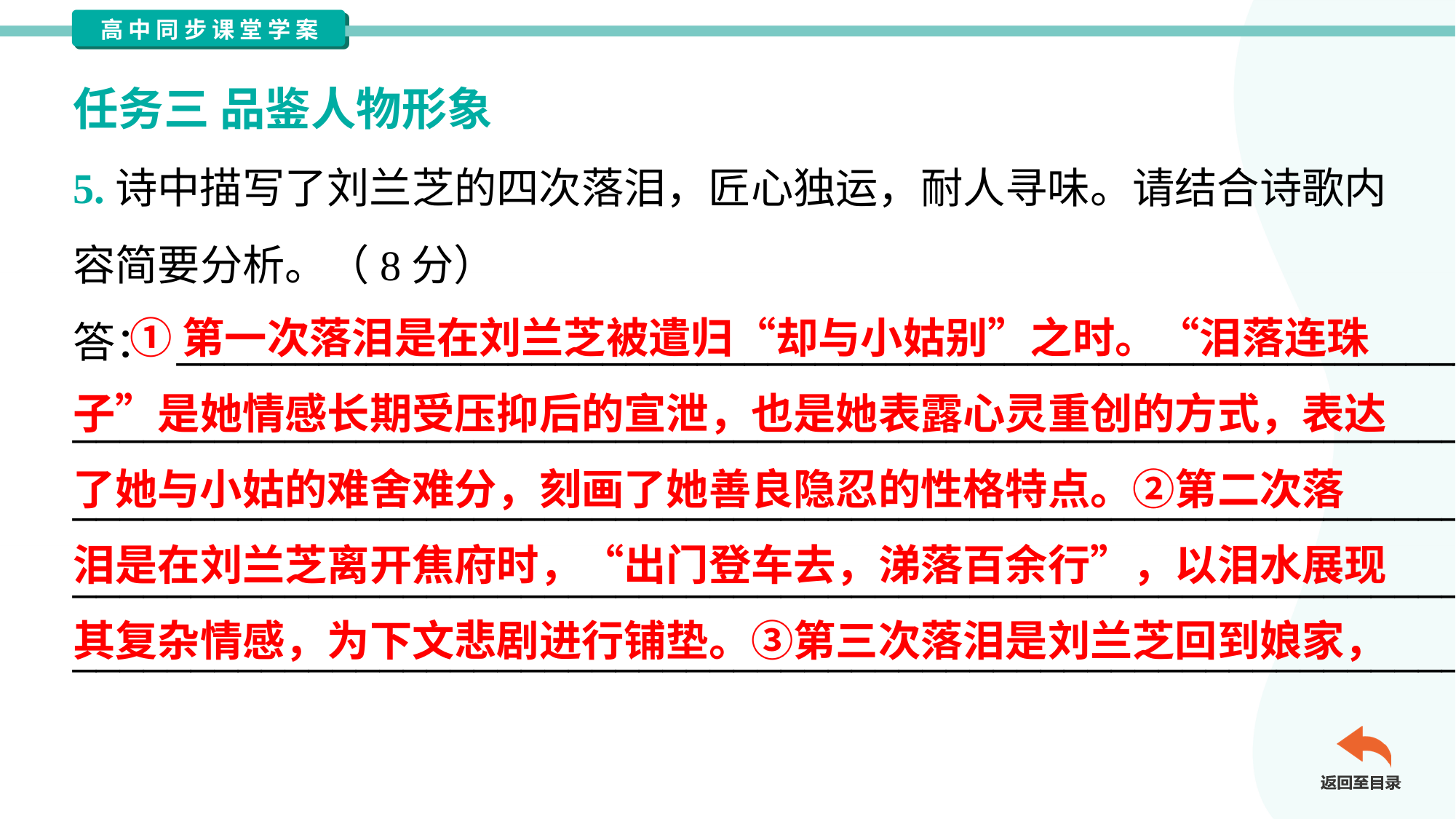

任务三 品鉴人物形象
5.诗中描写了刘兰芝的四次落泪，匠心独运，耐人寻味。请结合诗歌内
容简要分析。（8分）
答： ________________________________________________________
_____________________________________________________________
_____________________________________________________________
_____________________________________________________________
_____________________________________________________________
      ①第一次落泪是在刘兰芝被遣归“却与小姑别”之时。“泪落连珠
子”是她情感长期受压抑后的宣泄，也是她表露心灵重创的方式，表达
了她与小姑的难舍难分，刻画了她善良隐忍的性格特点。②第二次落
泪是在刘兰芝离开焦府时，“出门登车去，涕落百余行”，以泪水展现
其复杂情感，为下文悲剧进行铺垫。③第三次落泪是刘兰芝回到娘家，